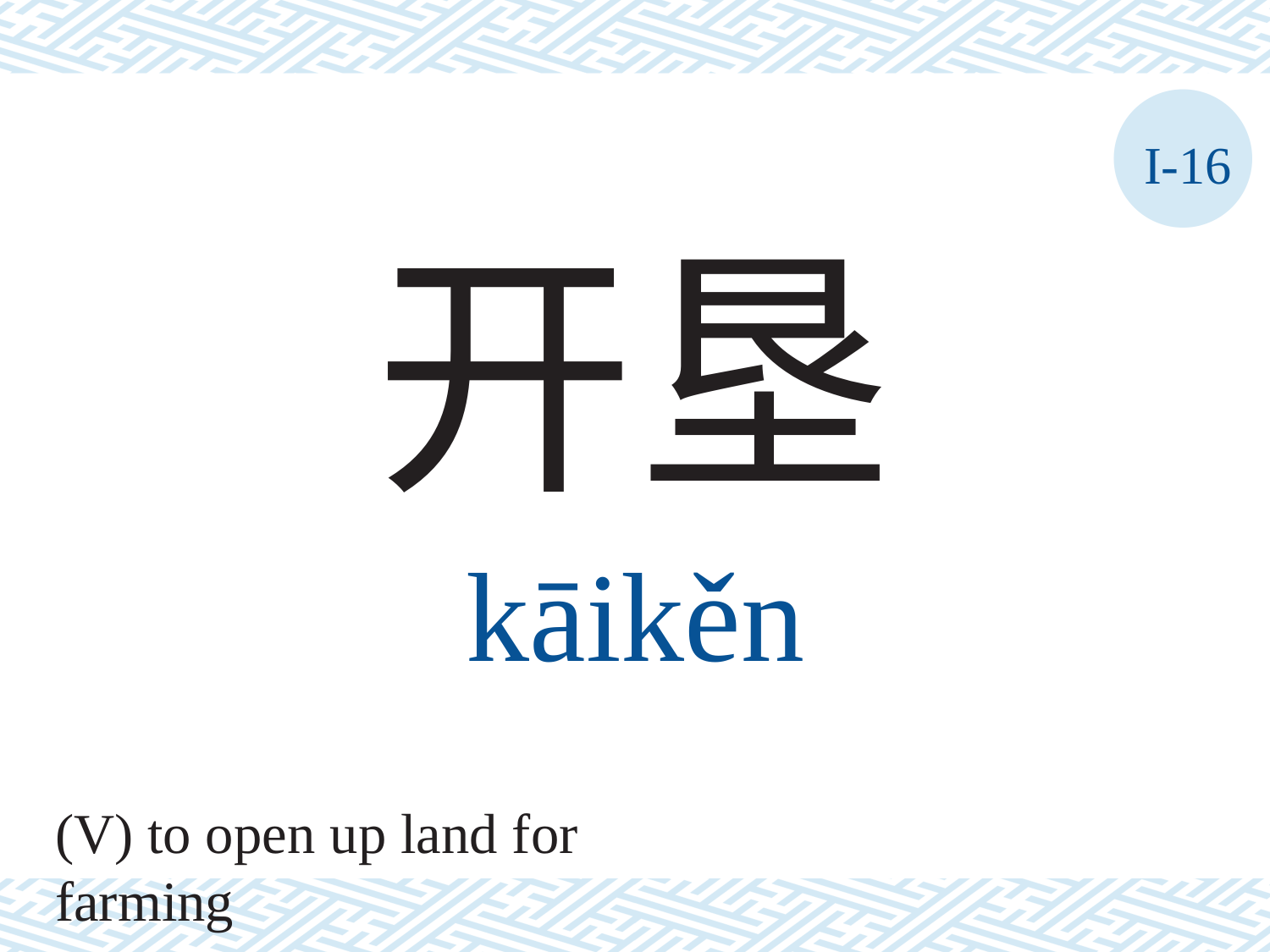

I-16
开垦
kāikěn
(V) to open up land for farming